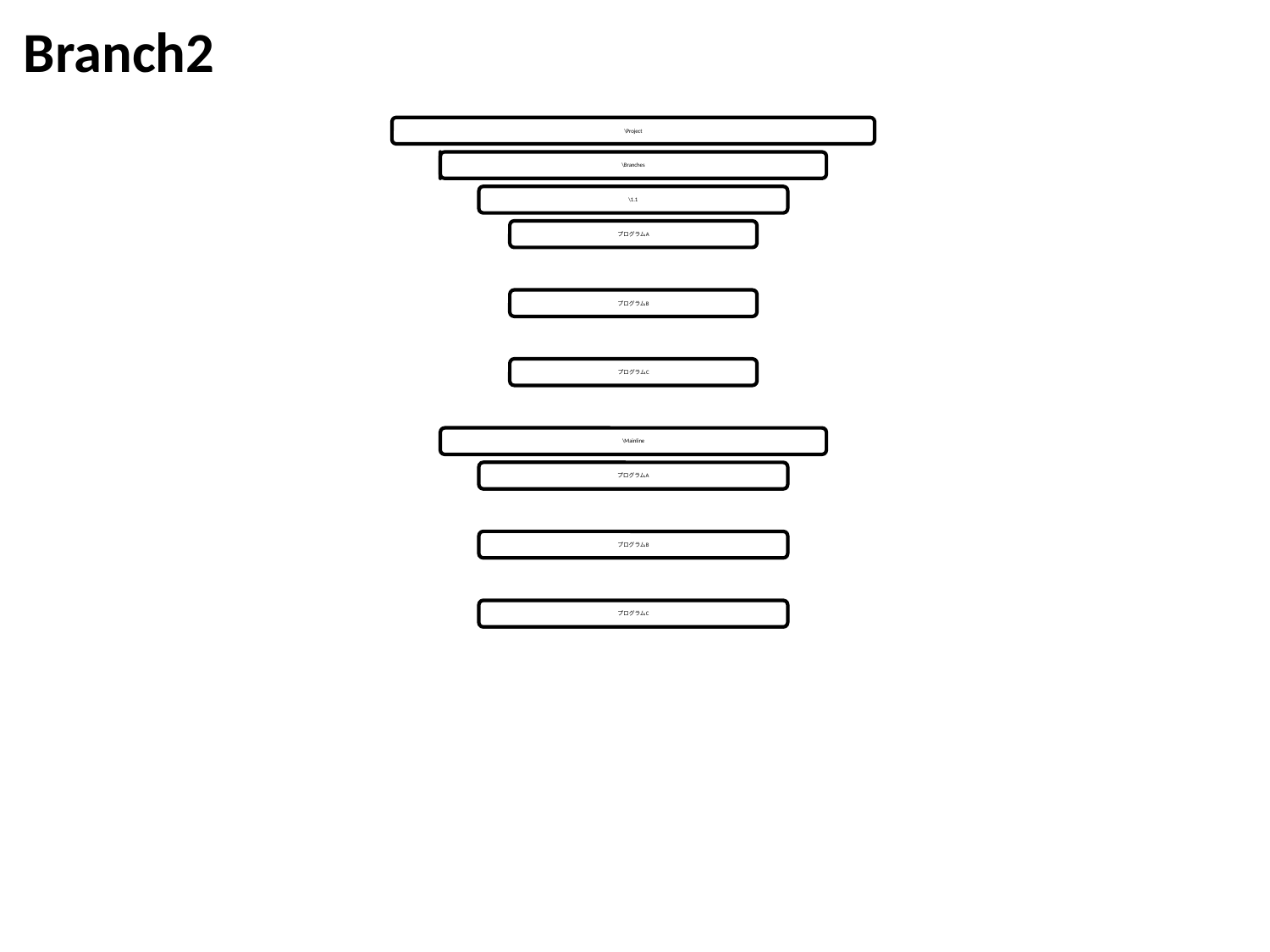

Branch2
\Project
\Branches
\1.1
プログラムA
\Mainline
プログラムA
プログラムB
プログラムB
プログラムC
プログラムC